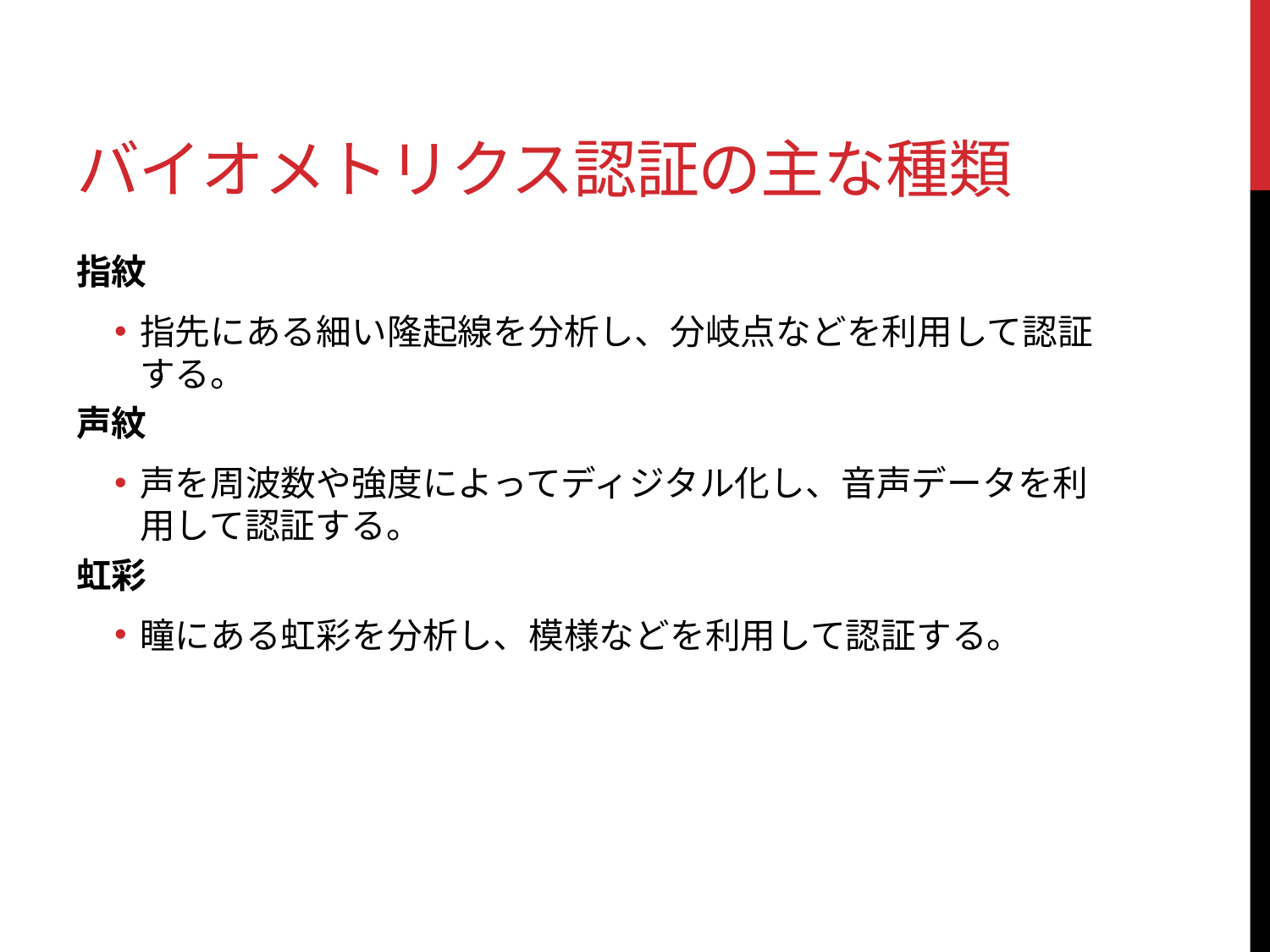

# バイオメトリクス認証の主な種類
指紋
指先にある細い隆起線を分析し、分岐点などを利用して認証する。
声紋
声を周波数や強度によってディジタル化し、音声データを利用して認証する。
虹彩
瞳にある虹彩を分析し、模様などを利用して認証する。